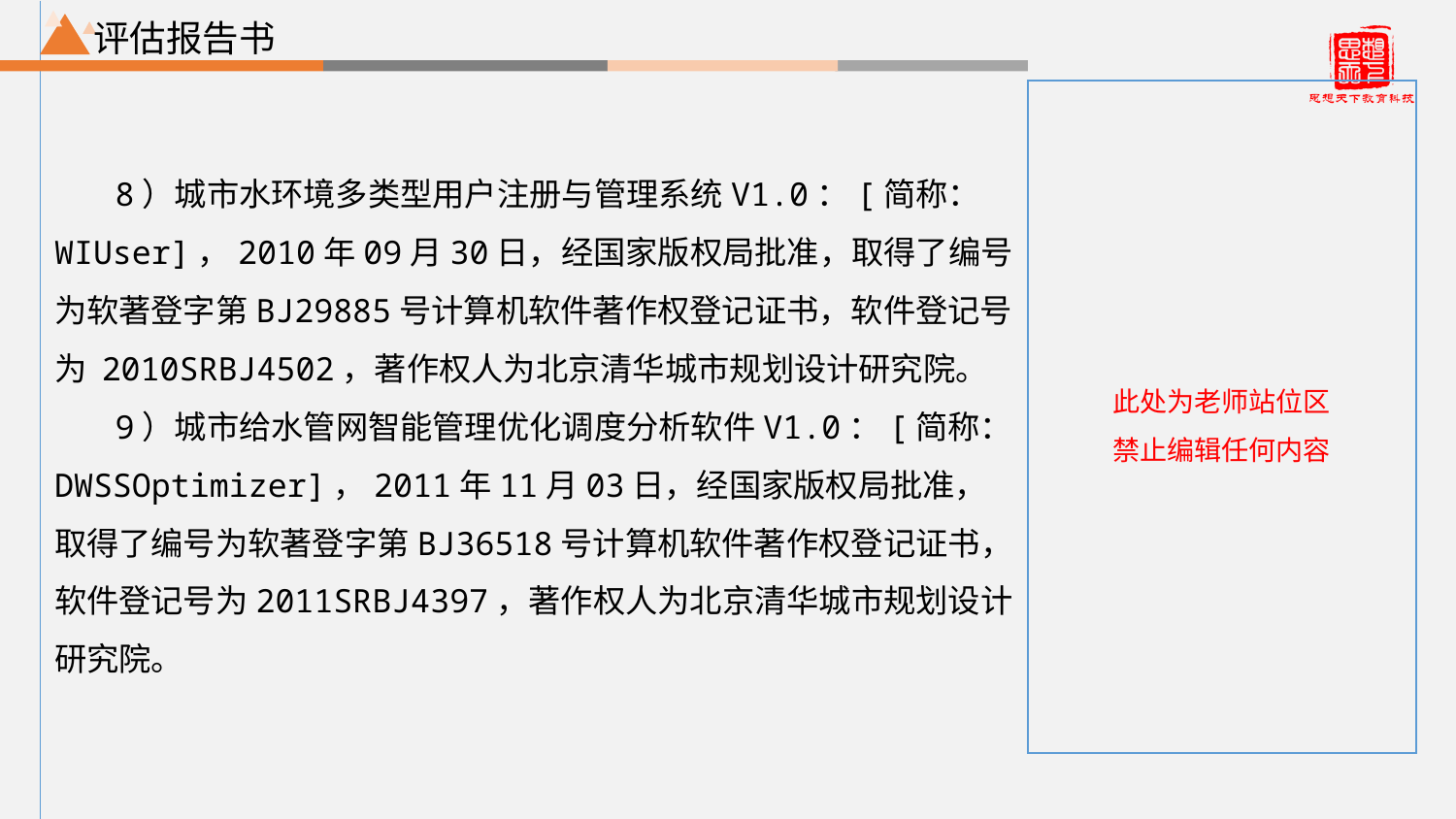

评估报告书
8）城市水环境多类型用户注册与管理系统V1.0：[简称： WIUser]，2010年09月30日，经国家版权局批准，取得了编号为软著登字第BJ29885号计算机软件著作权登记证书，软件登记号为 2010SRBJ4502，著作权人为北京清华城市规划设计研究院。
9）城市给水管网智能管理优化调度分析软件V1.0：[简称：DWSSOptimizer]，2011年11月03日，经国家版权局批准，取得了编号为软著登字第BJ36518号计算机软件著作权登记证书，软件登记号为2011SRBJ4397，著作权人为北京清华城市规划设计研究院。
124